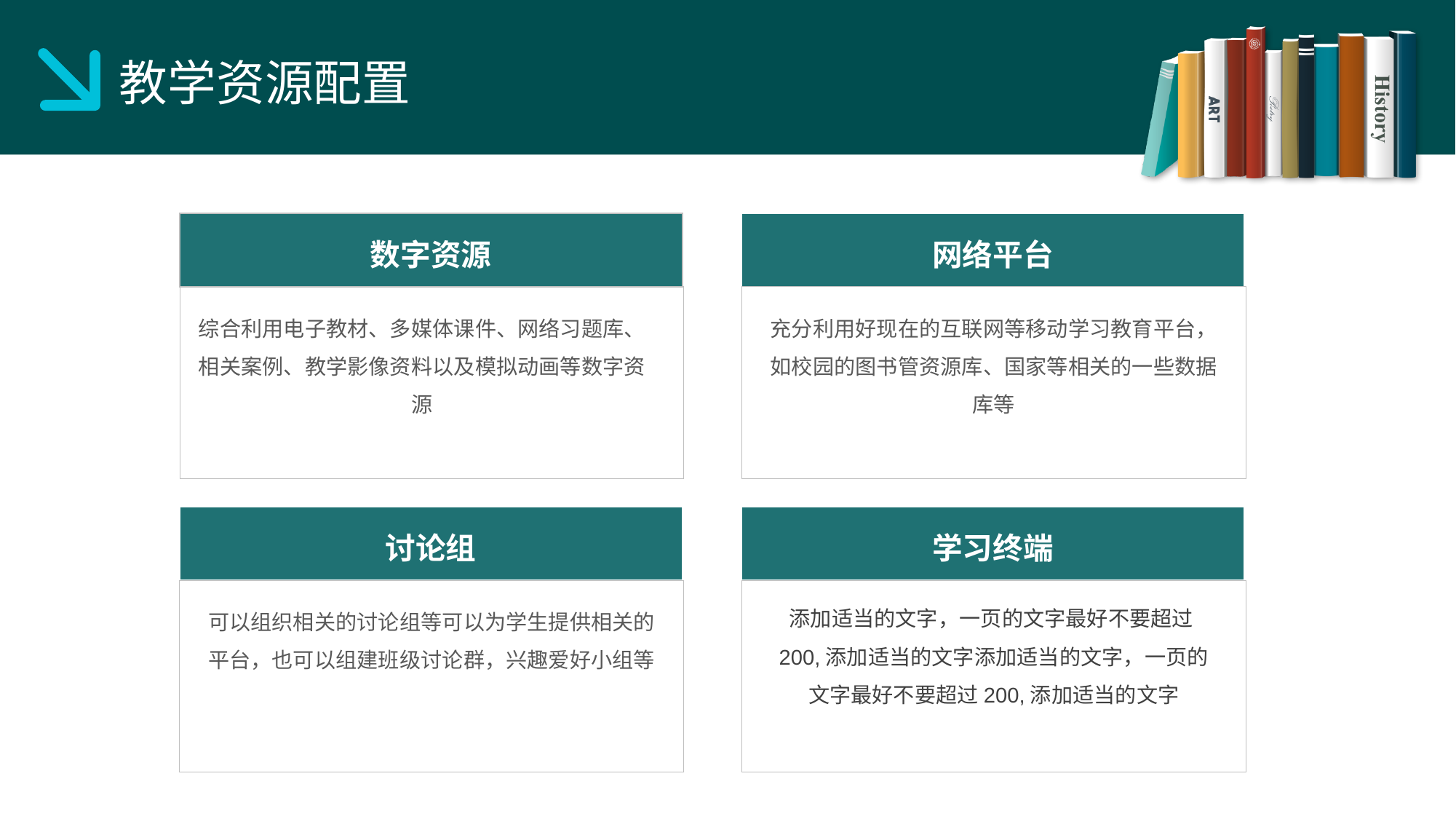

教学资源配置

网络平台

充分利用好现在的互联网等移动学习教育平台，如校园的图书管资源库、国家等相关的一些数据库等
数字资源

综合利用电子教材、多媒体课件、网络习题库、相关案例、教学影像资料以及模拟动画等数字资源
讨论组

可以组织相关的讨论组等可以为学生提供相关的平台，也可以组建班级讨论群，兴趣爱好小组等
学习终端

添加适当的文字，一页的文字最好不要超过200,添加适当的文字添加适当的文字，一页的文字最好不要超过200,添加适当的文字